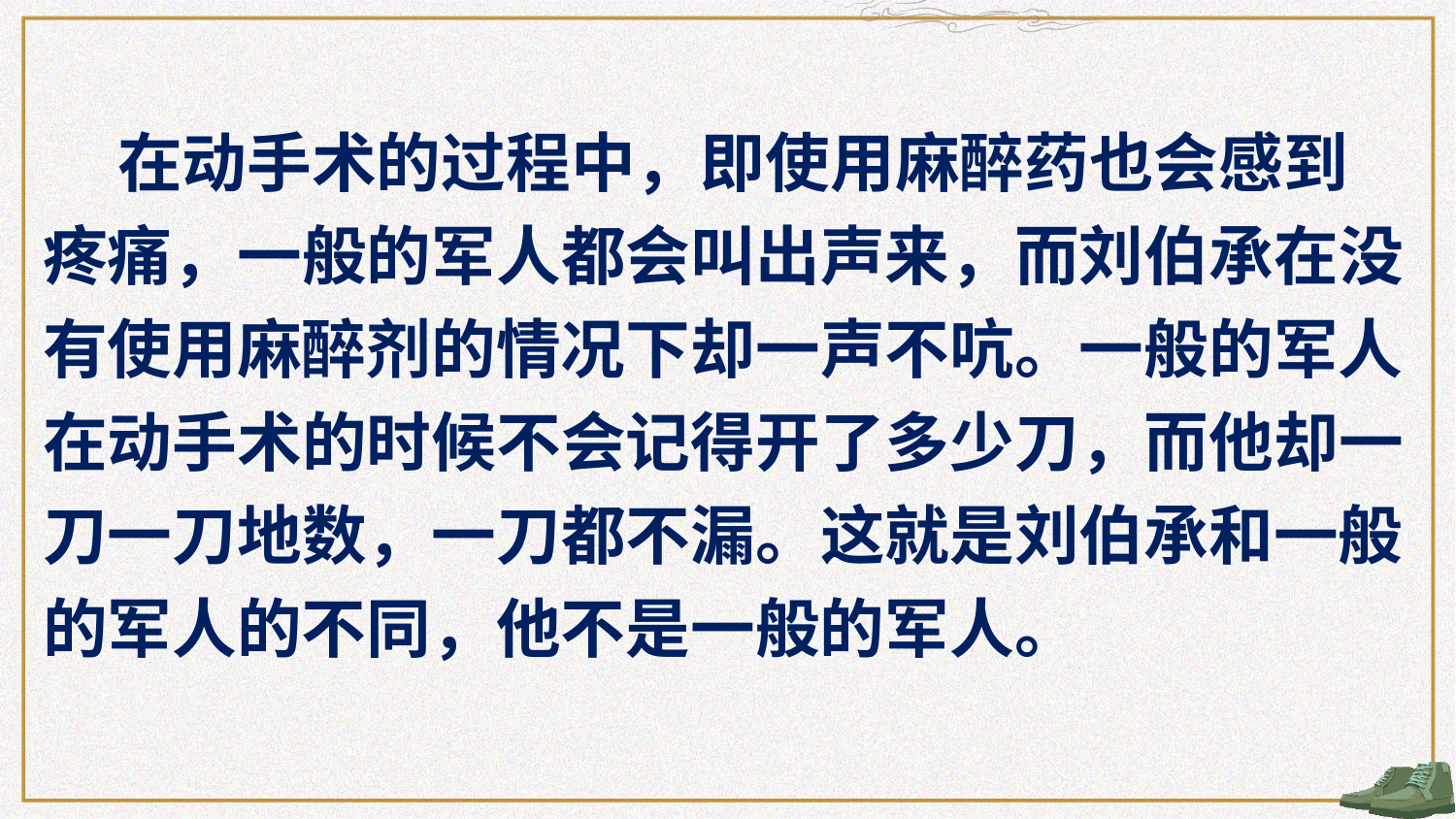

在动手术的过程中，即使用麻醉药也会感到疼痛，一般的军人都会叫出声来，而刘伯承在没有使用麻醉剂的情况下却一声不吭。一般的军人在动手术的时候不会记得开了多少刀，而他却一刀一刀地数，一刀都不漏。这就是刘伯承和一般的军人的不同，他不是一般的军人。